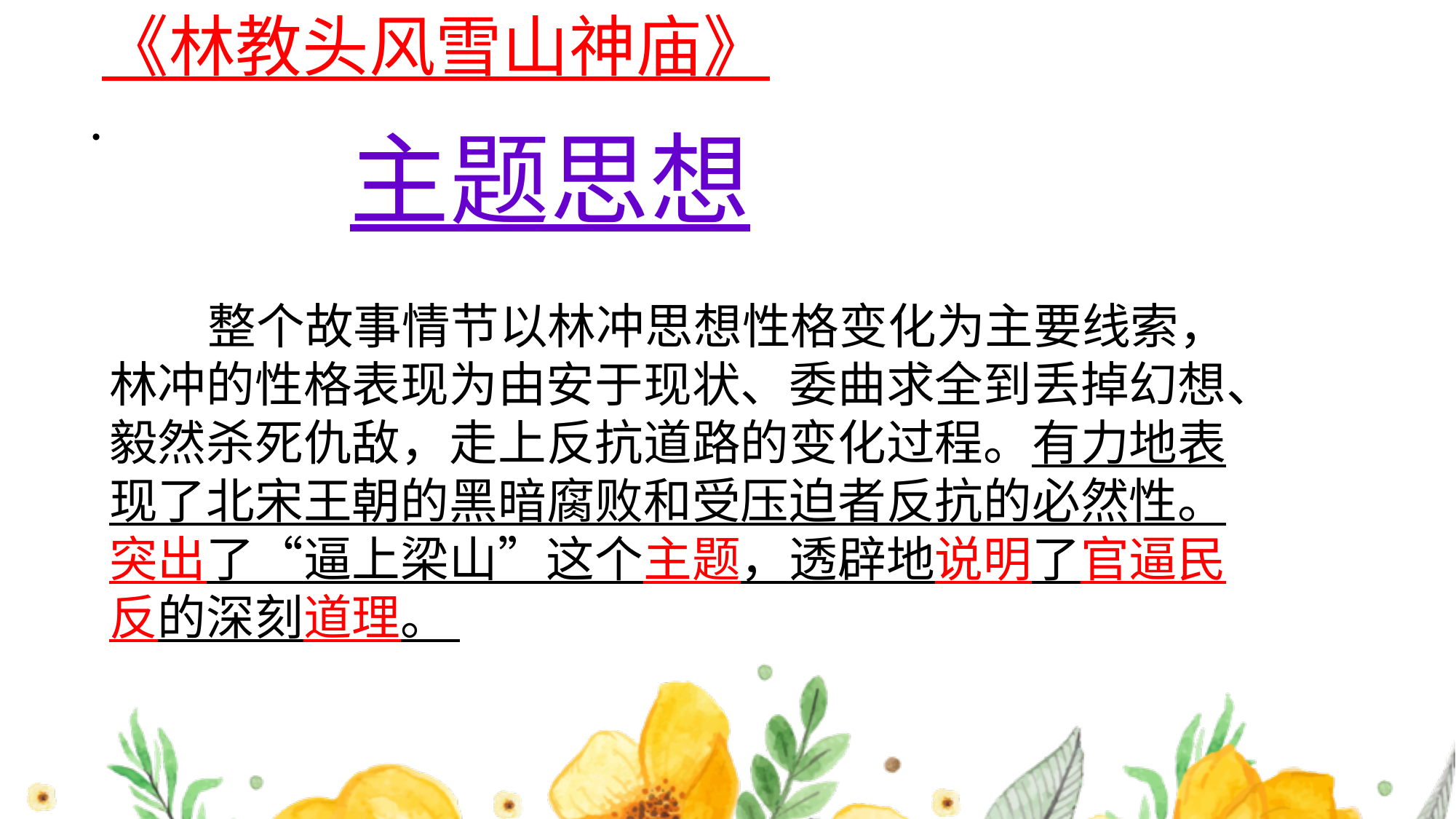

《林教头风雪山神庙》
              主题思想
#

           整个故事情节以林冲思想性格变化为主要线索，林冲的性格表现为由安于现状、委曲求全到丢掉幻想、毅然杀死仇敌，走上反抗道路的变化过程。有力地表现了北宋王朝的黑暗腐败和受压迫者反抗的必然性。突出了“逼上梁山”这个主题，透辟地说明了官逼民反的深刻道理。